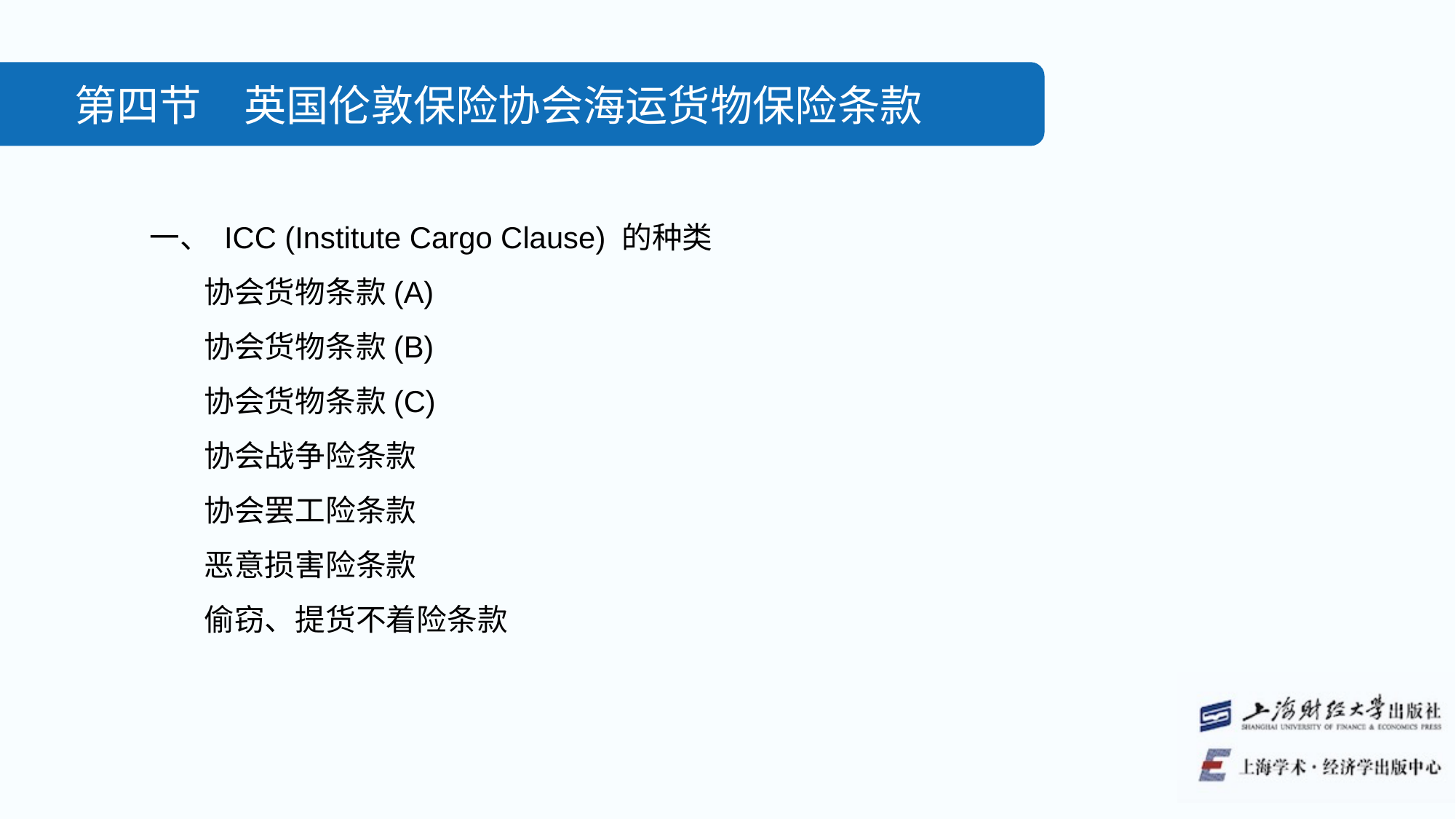

第四节　英国伦敦保险协会海运货物保险条款
一、 ICC (Institute Cargo Clause) 的种类
协会货物条款(A)
协会货物条款(B)
协会货物条款(C)
协会战争险条款
协会罢工险条款
恶意损害险条款
偷窃、提货不着险条款